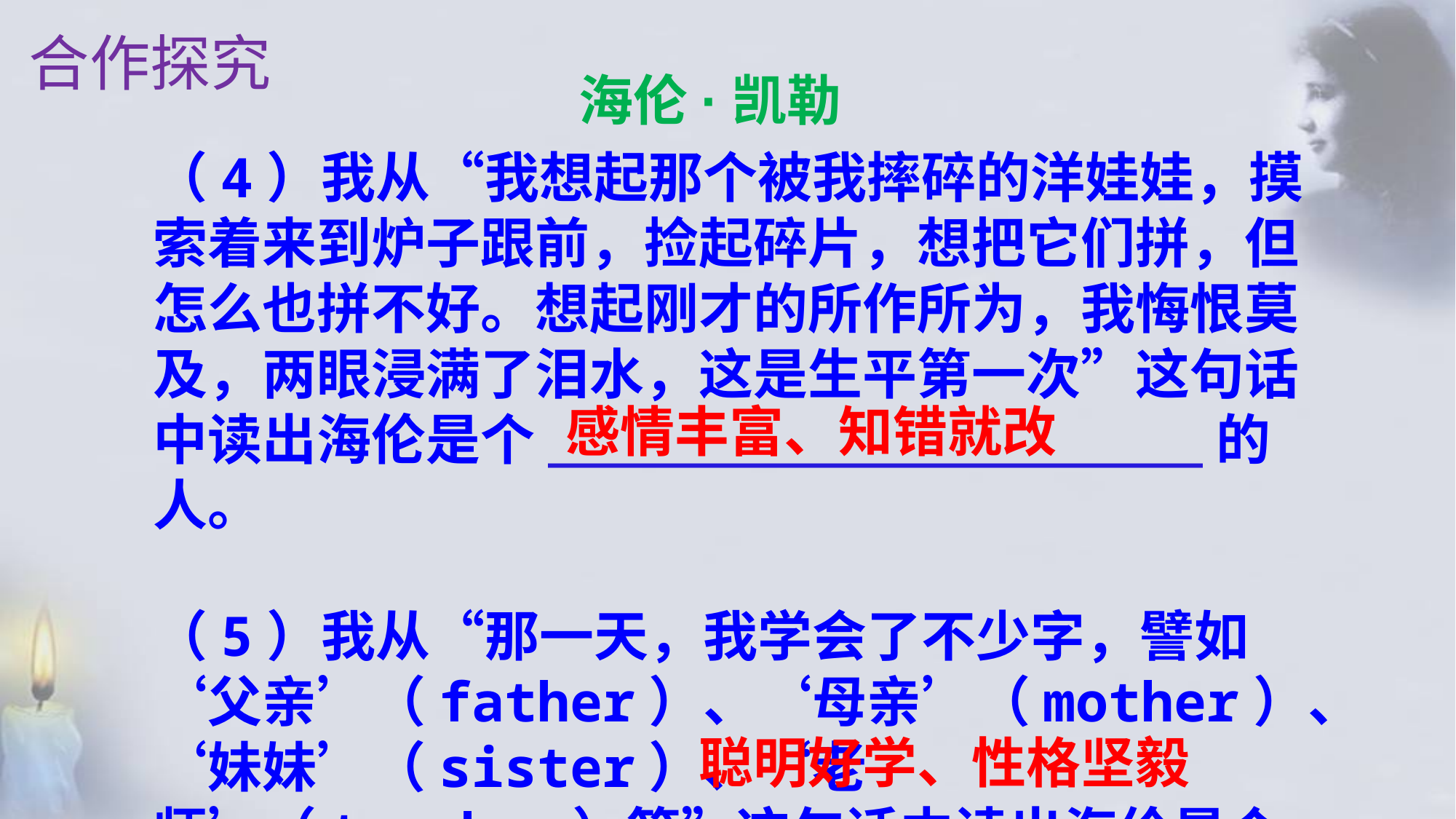

合作探究
海伦·凯勒
（4）我从“我想起那个被我摔碎的洋娃娃，摸索着来到炉子跟前，捡起碎片，想把它们拼，但怎么也拼不好。想起刚才的所作所为，我悔恨莫及，两眼浸满了泪水，这是生平第一次”这句话中读出海伦是个____________________的人。

（5）我从“那一天，我学会了不少字，譬如‘父亲’（father）、‘母亲’（mother）、‘妹妹’（sister）、‘老师’（teacher）等”这句话中读出海伦是个__________________的人。
感情丰富、知错就改

聪明好学、性格坚毅